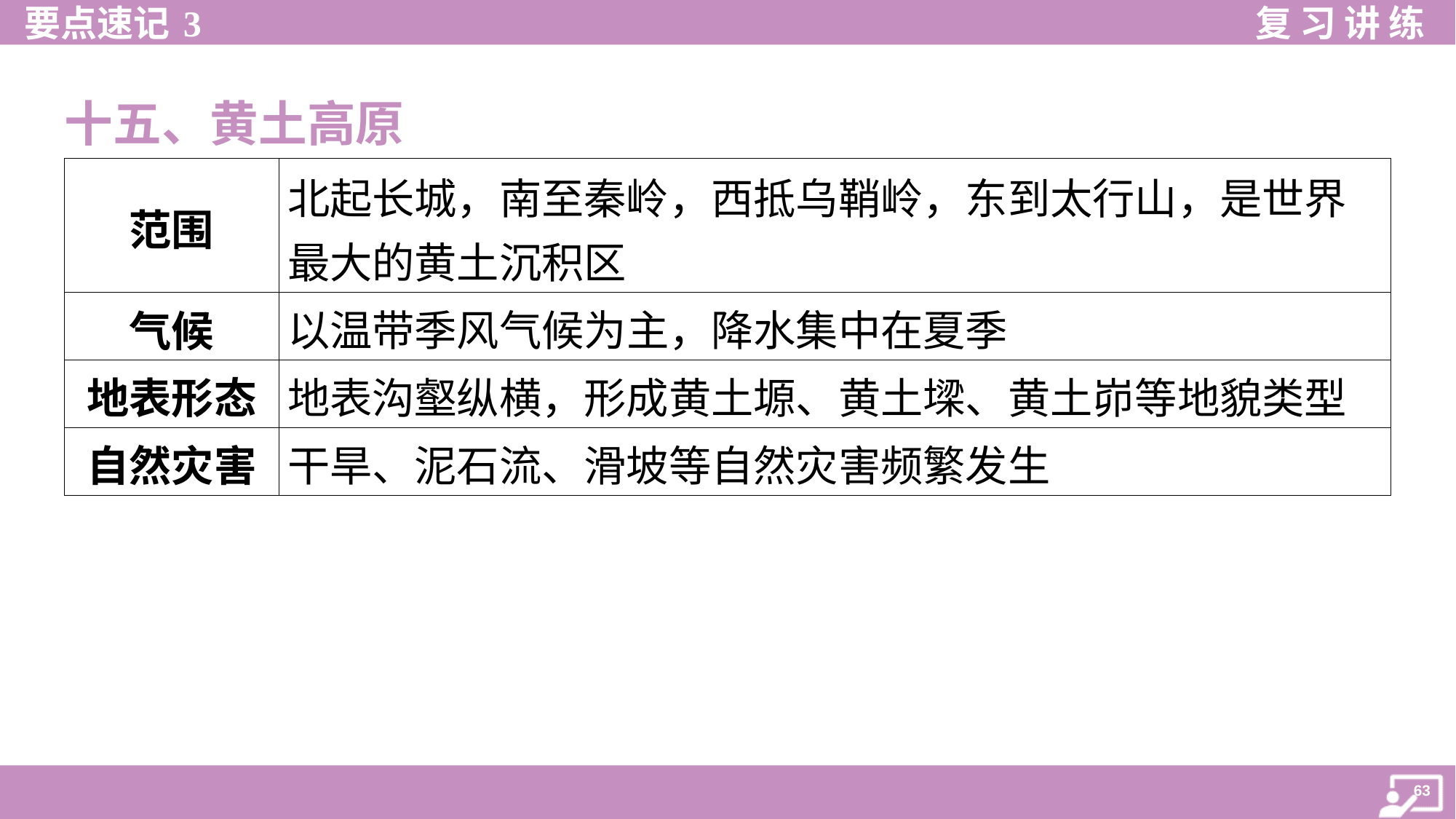

十五、黄土高原
| 范围 | 北起长城，南至秦岭，西抵乌鞘岭，东到太行山，是世界 最大的黄土沉积区 |
| --- | --- |
| 气候 | 以温带季风气候为主，降水集中在夏季 |
| 地表形态 | 地表沟壑纵横，形成黄土塬、黄土墚、黄土峁等地貌类型 |
| 自然灾害 | 干旱、泥石流、滑坡等自然灾害频繁发生 |